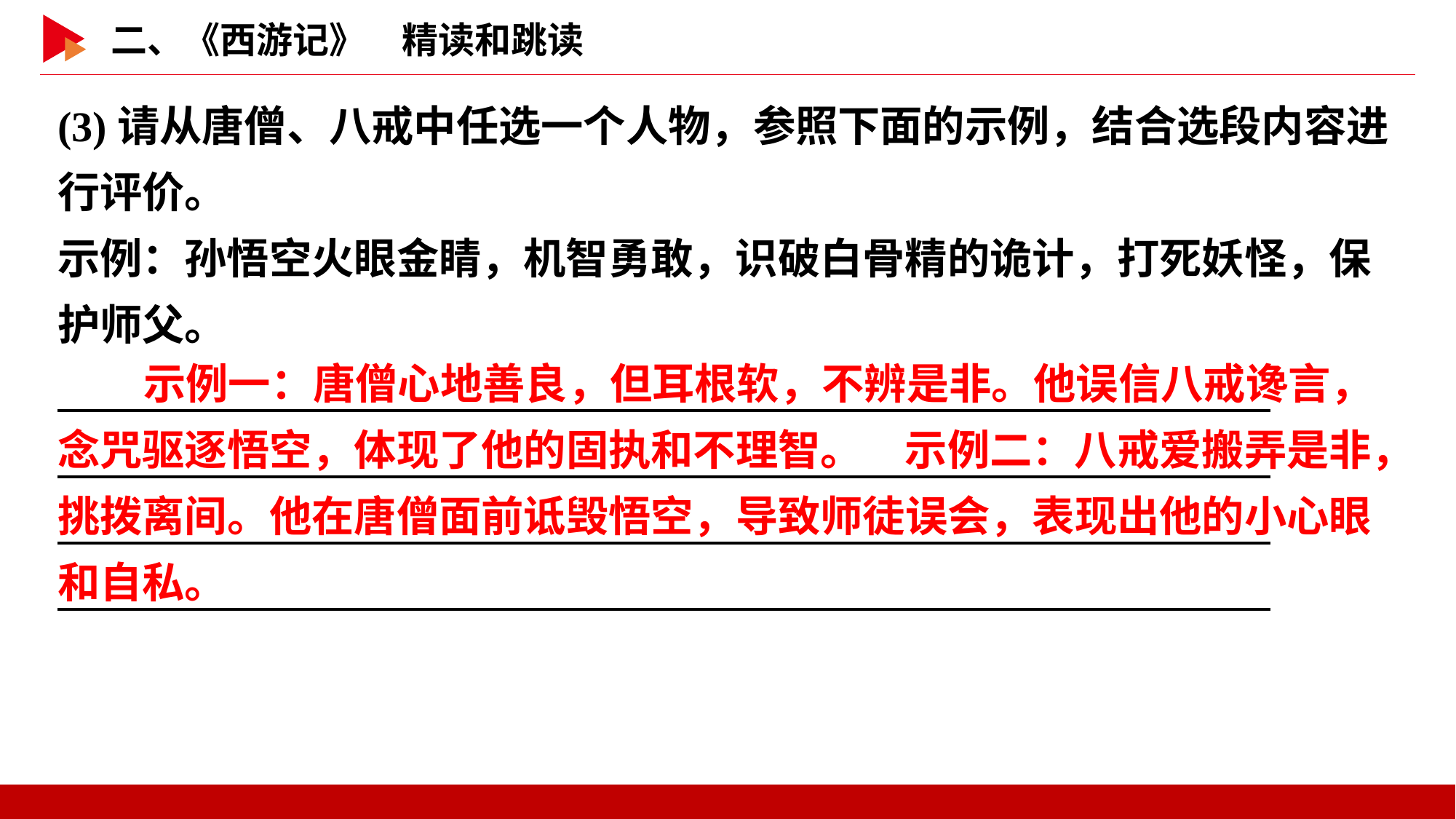

(3)请从唐僧、八戒中任选一个人物，参照下面的示例，结合选段内容进行评价。
示例：孙悟空火眼金睛，机智勇敢，识破白骨精的诡计，打死妖怪，保护师父。

示例一：唐僧心地善良，但耳根软，不辨是非。他误信八戒谗言，念咒驱逐悟空，体现了他的固执和不理智。　示例二：八戒爱搬弄是非，挑拨离间。他在唐僧面前诋毁悟空，导致师徒误会，表现出他的小心眼和自私。